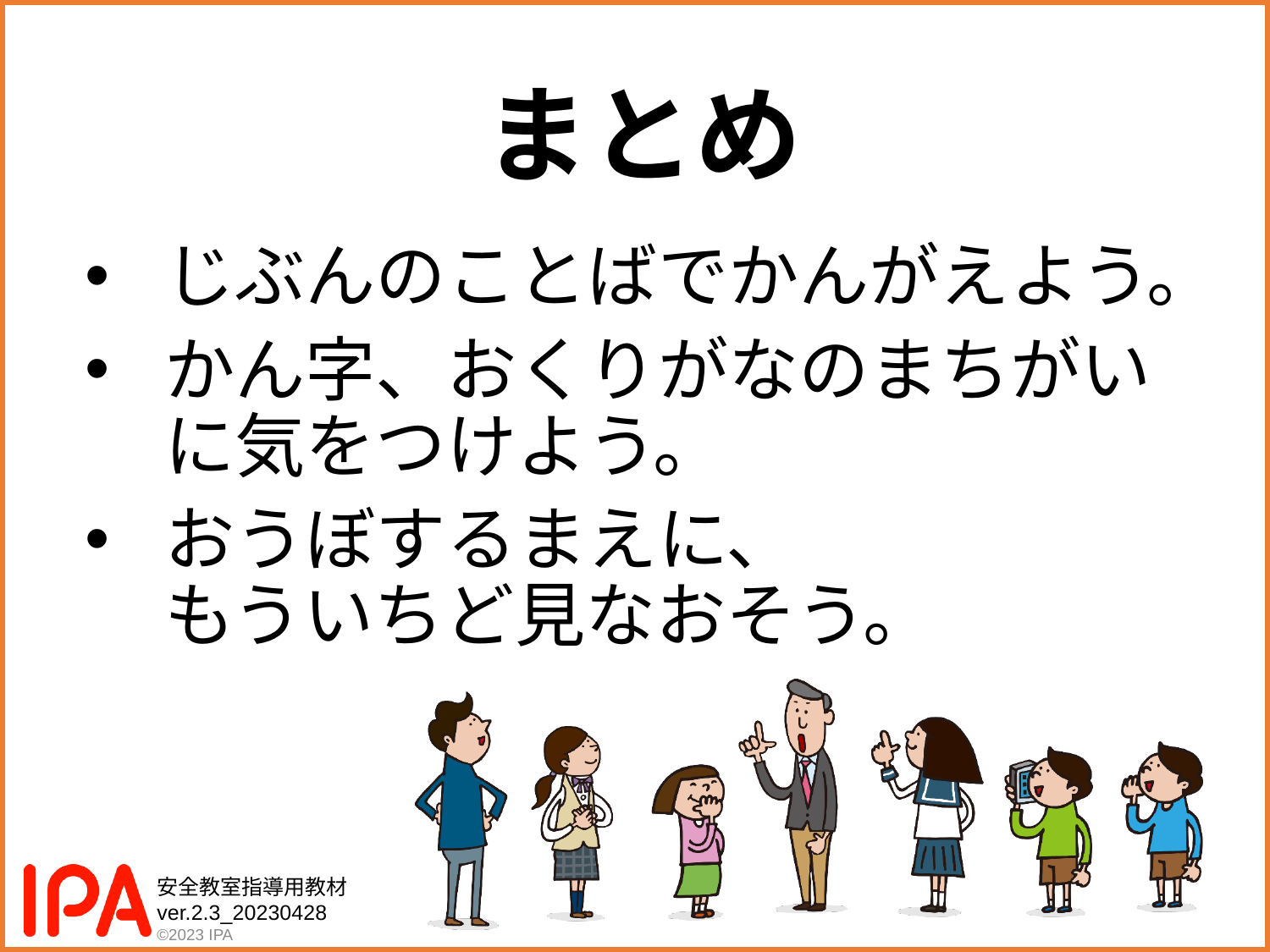

じぶんのことばでかんがえよう。
かん字、おくりがなのまちがいに気をつけよう。
おうぼするまえに、
もういちど見なおそう。